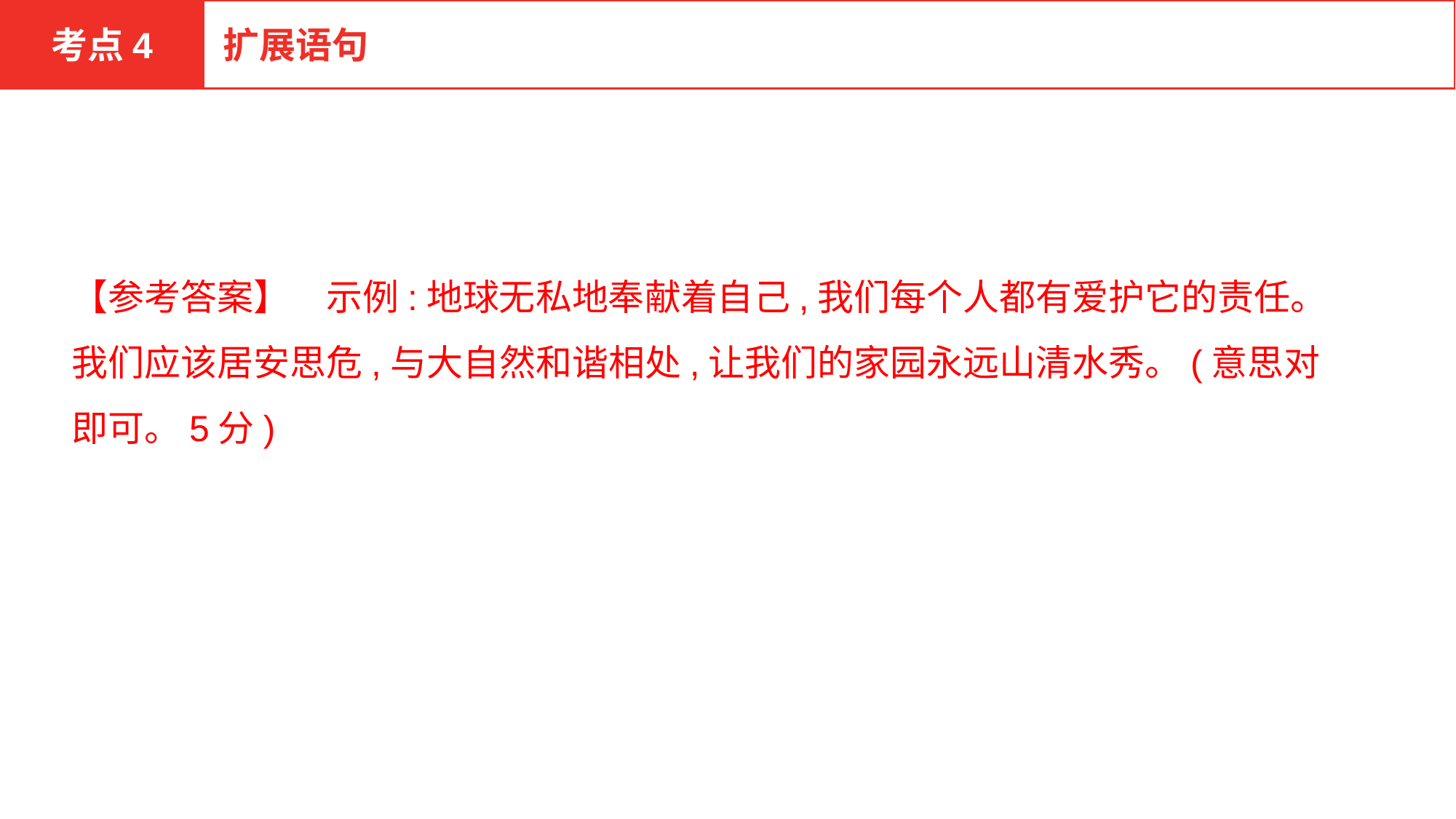

考点4
扩展语句

【参考答案】　示例:地球无私地奉献着自己,我们每个人都有爱护它的责任。我们应该居安思危,与大自然和谐相处,让我们的家园永远山清水秀。(意思对即可。5分)